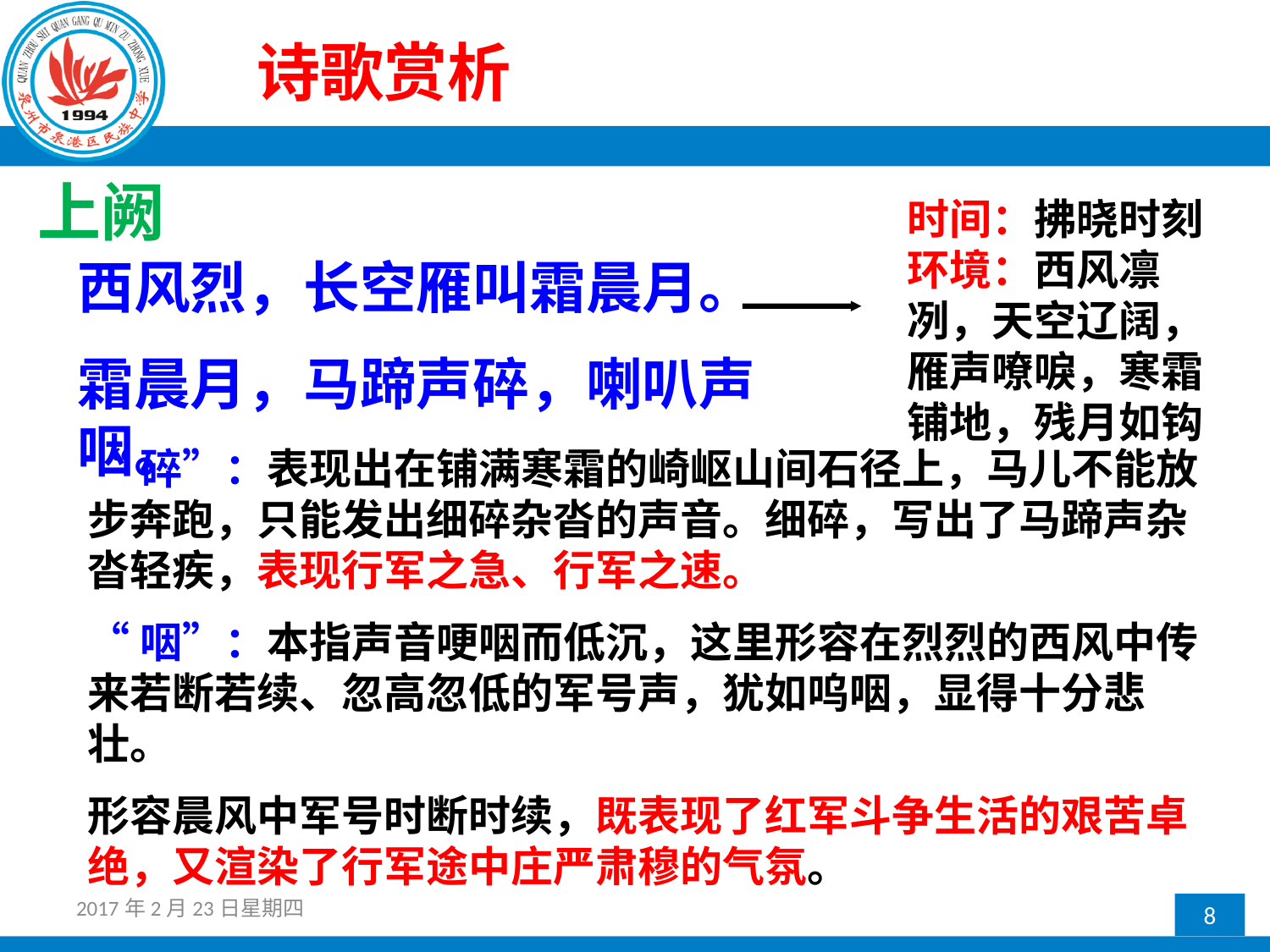

诗歌赏析
上阙
时间：拂晓时刻
环境：西风凛冽，天空辽阔，雁声嘹唳，寒霜铺地，残月如钩

西风烈，长空雁叫霜晨月。
霜晨月，马蹄声碎，喇叭声咽。

“碎”：表现出在铺满寒霜的崎岖山间石径上，马儿不能放步奔跑，只能发出细碎杂沓的声音。细碎，写出了马蹄声杂沓轻疾，表现行军之急、行军之速。
“咽”：本指声音哽咽而低沉，这里形容在烈烈的西风中传来若断若续、忽高忽低的军号声，犹如呜咽，显得十分悲壮。
形容晨风中军号时断时续，既表现了红军斗争生活的艰苦卓绝，又渲染了行军途中庄严肃穆的气氛。

2017年2月23日星期四